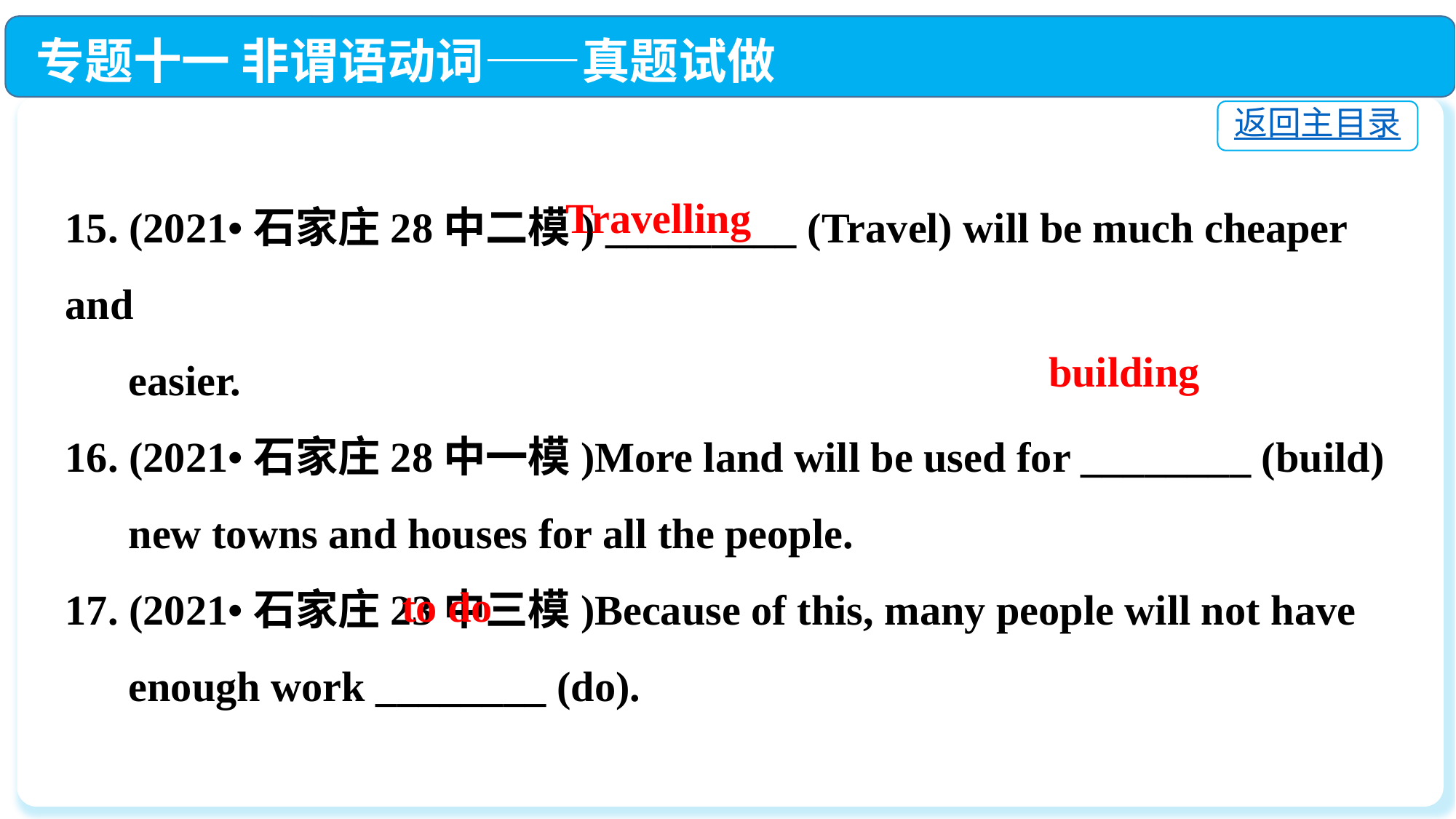

专题十一 非谓语动词——真题试做

返回主目录
15. (2021•石家庄28中二模) _________ (Travel) will be much cheaper and
      easier.
16. (2021•石家庄28中一模)More land will be used for ________ (build)
      new towns and houses for all the people.
17. (2021•石家庄23中三模)Because of this, many people will not have
      enough work ________ (do).
Travelling
building
to do